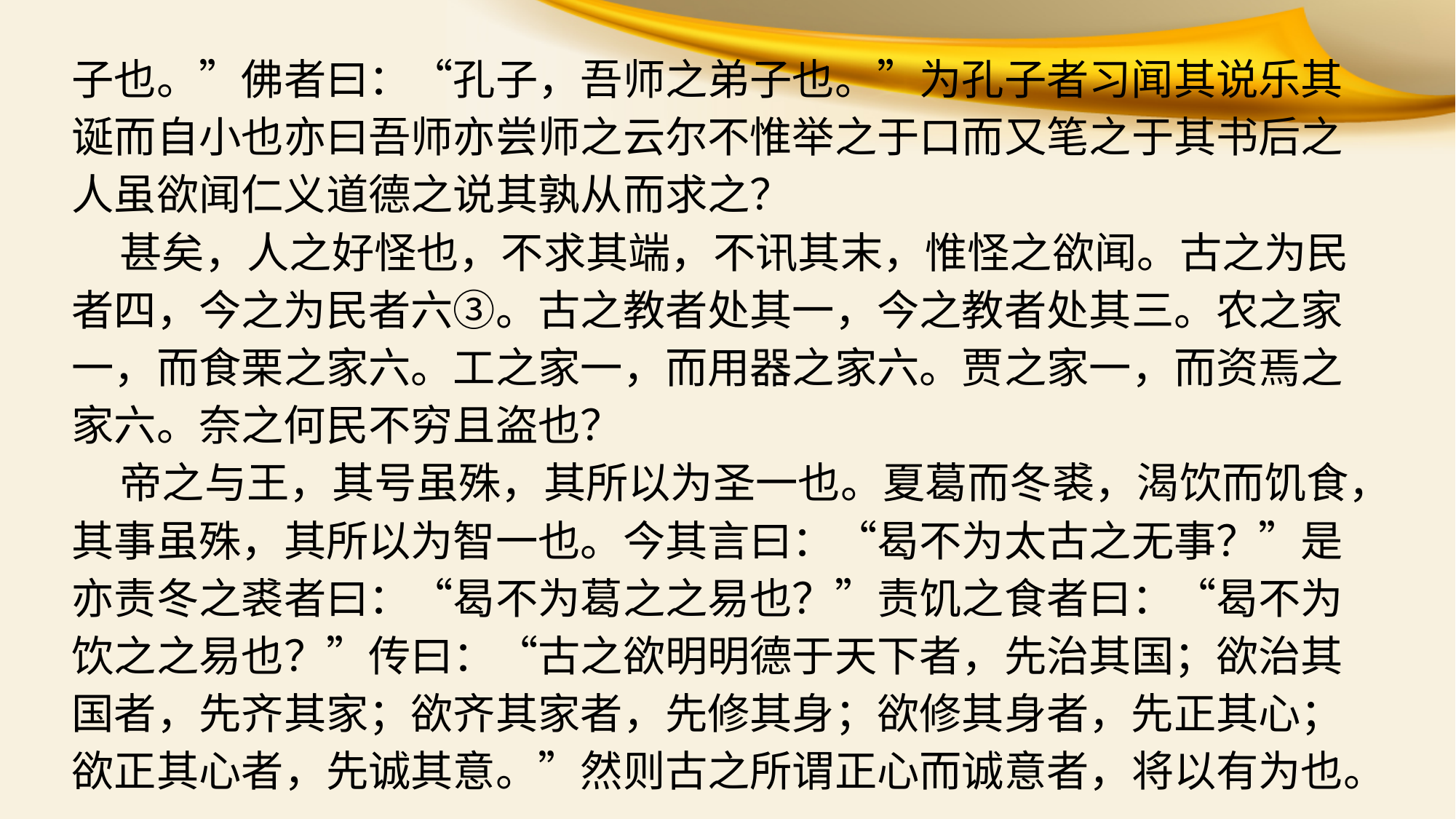

子也。”佛者曰：“孔子，吾师之弟子也。”为孔子者习闻其说乐其诞而自小也亦曰吾师亦尝师之云尔不惟举之于口而又笔之于其书后之人虽欲闻仁义道德之说其孰从而求之？
    甚矣，人之好怪也，不求其端，不讯其末，惟怪之欲闻。古之为民者四，今之为民者六③。古之教者处其一，今之教者处其三。农之家一，而食栗之家六。工之家一，而用器之家六。贾之家一，而资焉之家六。奈之何民不穷且盗也？
    帝之与王，其号虽殊，其所以为圣一也。夏葛而冬裘，渴饮而饥食，其事虽殊，其所以为智一也。今其言曰：“曷不为太古之无事？”是亦责冬之裘者曰：“曷不为葛之之易也？”责饥之食者曰：“曷不为饮之之易也？”传曰：“古之欲明明德于天下者，先治其国；欲治其国者，先齐其家；欲齐其家者，先修其身；欲修其身者，先正其心；欲正其心者，先诚其意。”然则古之所谓正心而诚意者，将以有为也。